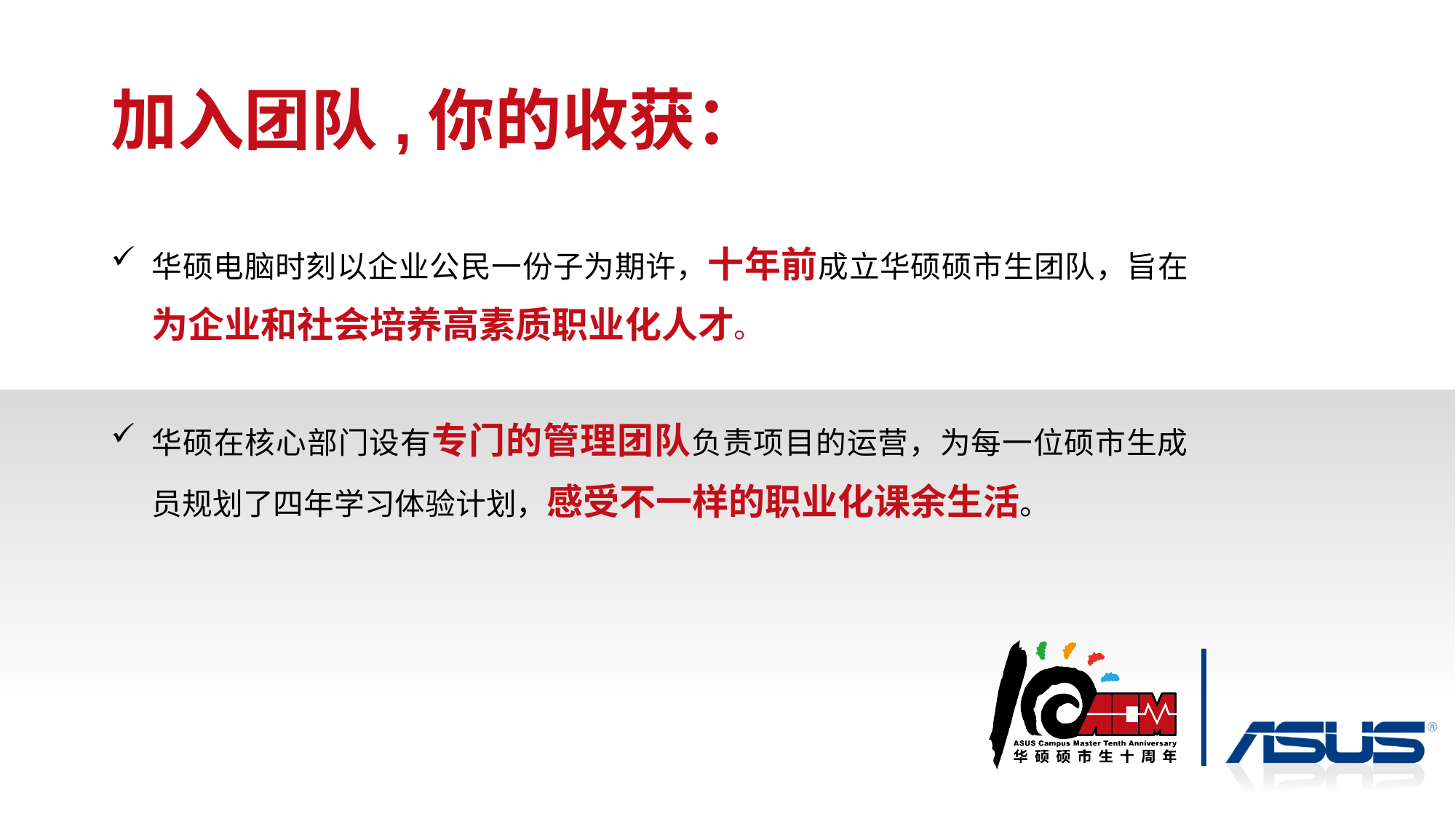

# 加入团队,你的收获：
华硕电脑时刻以企业公民一份子为期许，十年前成立华硕硕市生团队，旨在为企业和社会培养高素质职业化人才。

华硕在核心部门设有专门的管理团队负责项目的运营，为每一位硕市生成员规划了四年学习体验计划，感受不一样的职业化课余生活。